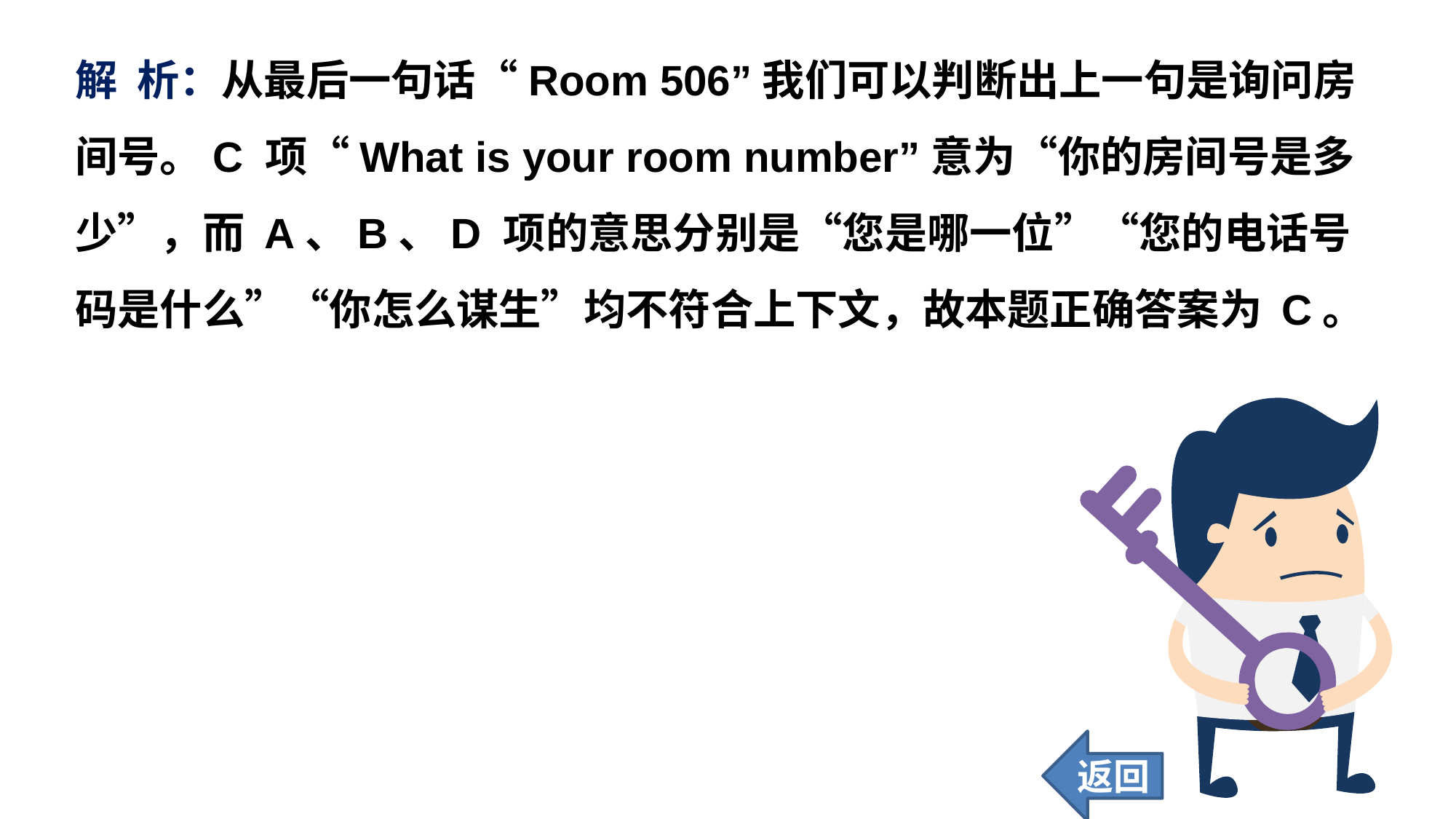

解  析：从最后一句话“Room 506”我们可以判断出上一句是询问房间号。C 项“What is your room number”意为“你的房间号是多少”，而 A、B、D 项的意思分别是“您是哪一位”“您的电话号码是什么”“你怎么谋生”均不符合上下文，故本题正确答案为 C。

返回
17